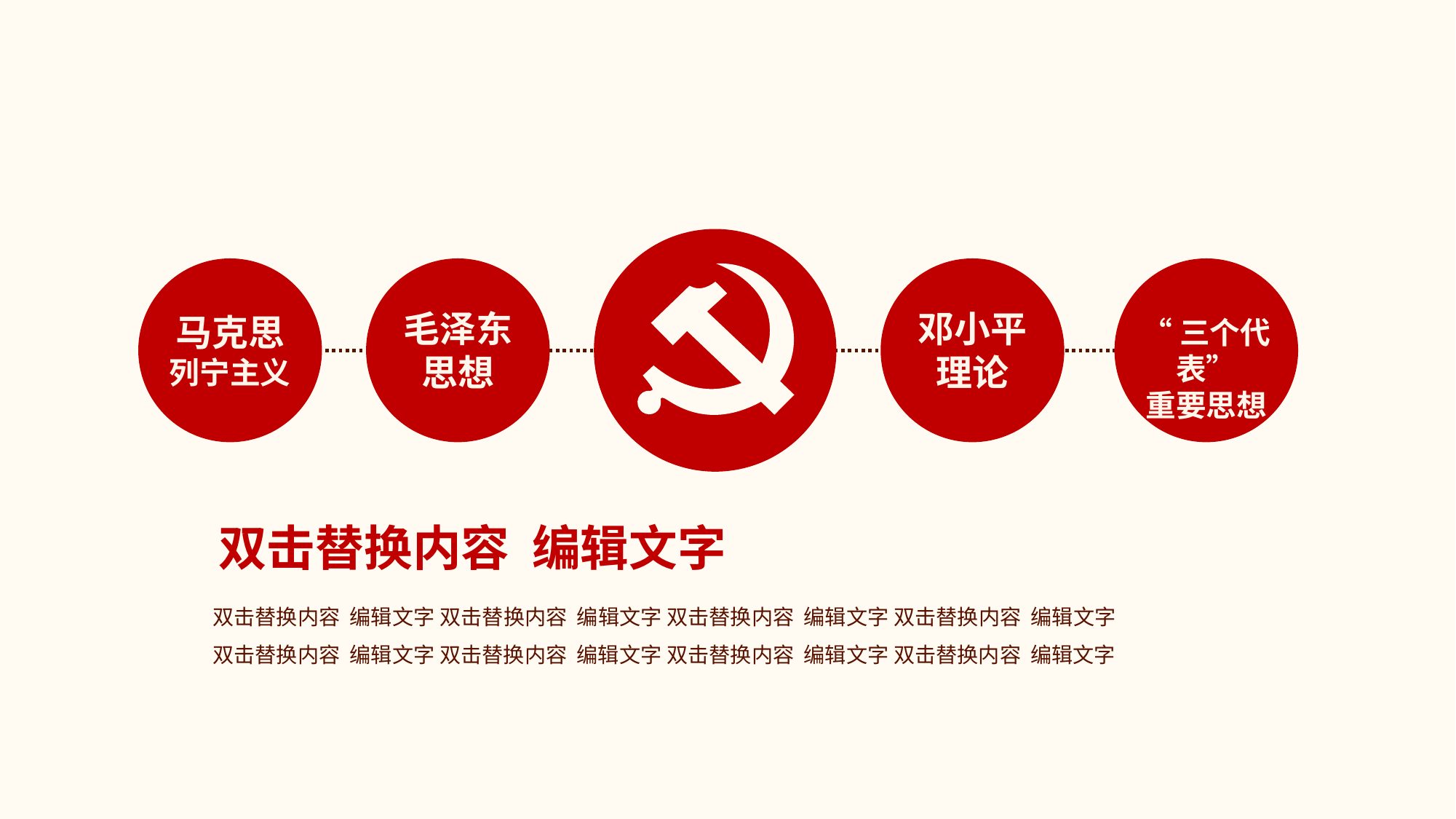

马克思
列宁主义

毛泽东
思想

邓小平
理论

“三个代表”
重要思想
双击替换内容  编辑文字
双击替换内容  编辑文字 双击替换内容  编辑文字 双击替换内容  编辑文字 双击替换内容  编辑文字
双击替换内容  编辑文字 双击替换内容  编辑文字 双击替换内容  编辑文字 双击替换内容  编辑文字